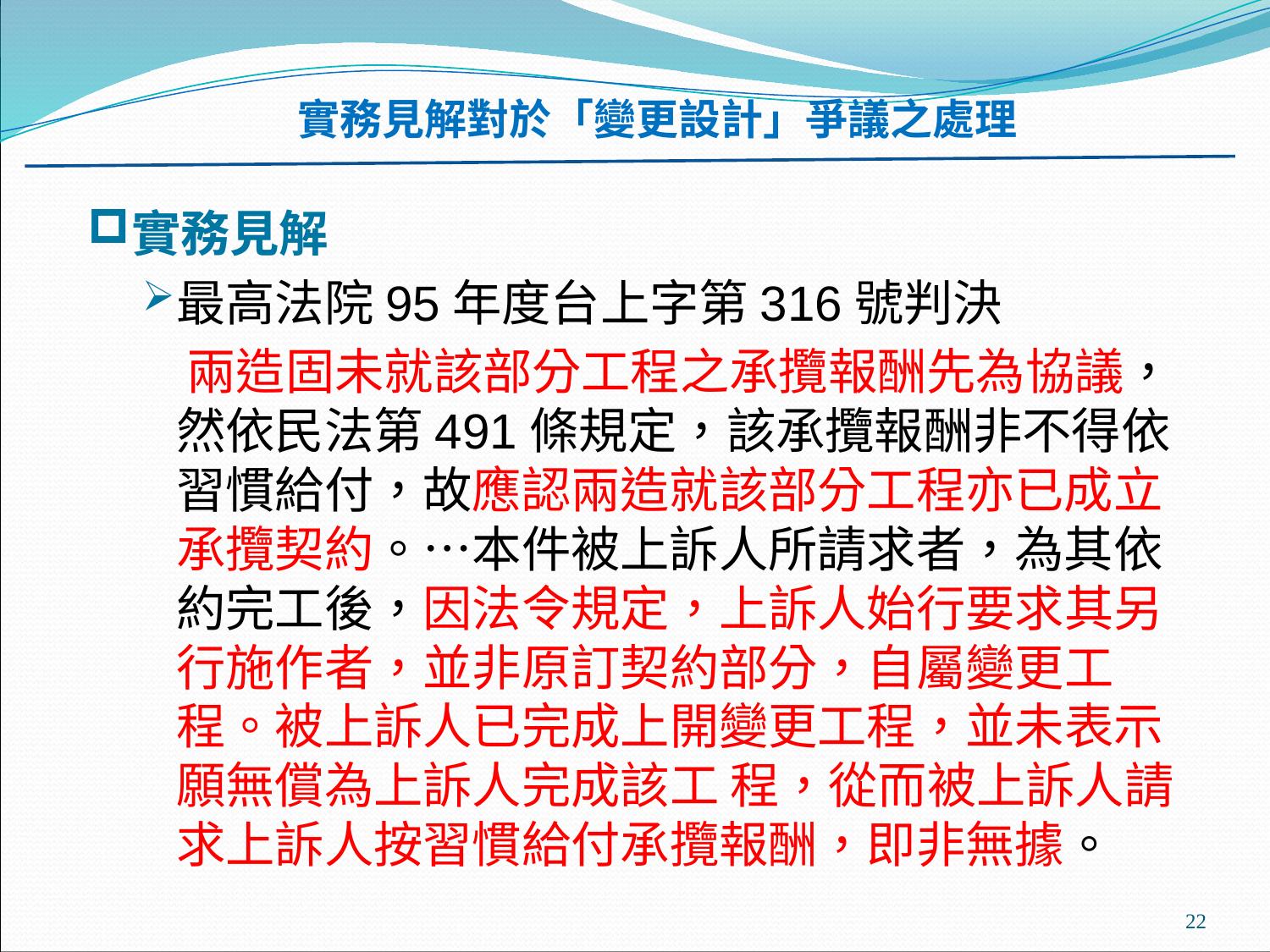

實務見解對於「變更設計」爭議之處理
#
實務見解
最高法院95年度台上字第316號判決
   兩造固未就該部分工程之承攬報酬先為協議，然依民法第491條規定，該承攬報酬非不得依習慣給付，故應認兩造就該部分工程亦已成立承攬契約。…本件被上訴人所請求者，為其依約完工後，因法令規定，上訴人始行要求其另行施作者，並非原訂契約部分，自屬變更工程。被上訴人已完成上開變更工程，並未表示願無償為上訴人完成該工 程，從而被上訴人請求上訴人按習慣給付承攬報酬，即非無據。
22